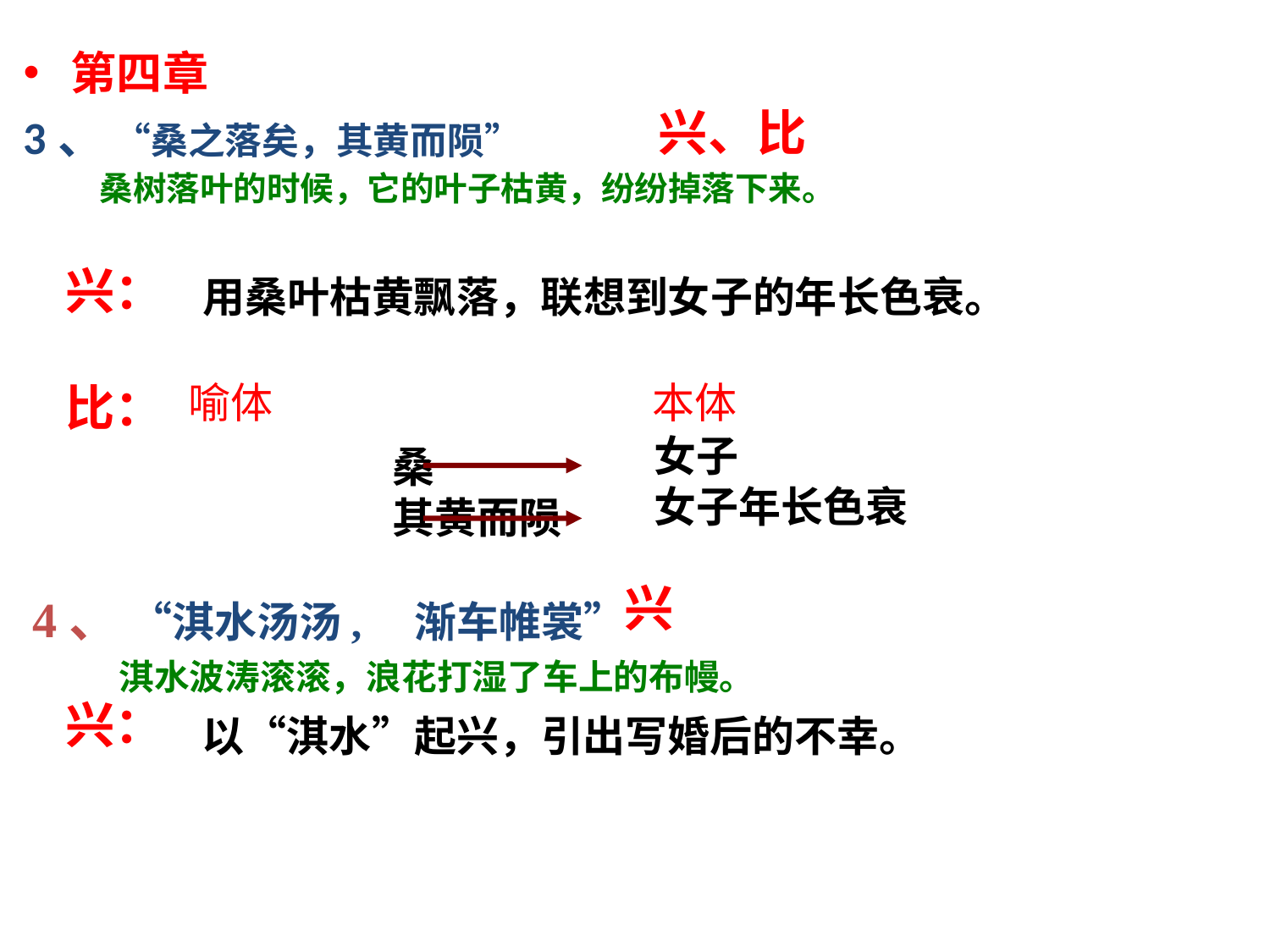

第四章
3、 “桑之落矣，其黄而陨”
        桑树落叶的时候，它的叶子枯黄，纷纷掉落下来。

兴、比
兴：
用桑叶枯黄飘落，联想到女子的年长色衰。
比：
喻体                                本体
女子
女子年长色衰

桑
其黄而陨
兴
4、 “淇水汤汤,    渐车帷裳”
        淇水波涛滚滚，浪花打湿了车上的布幔。
兴：
以“淇水”起兴，引出写婚后的不幸。